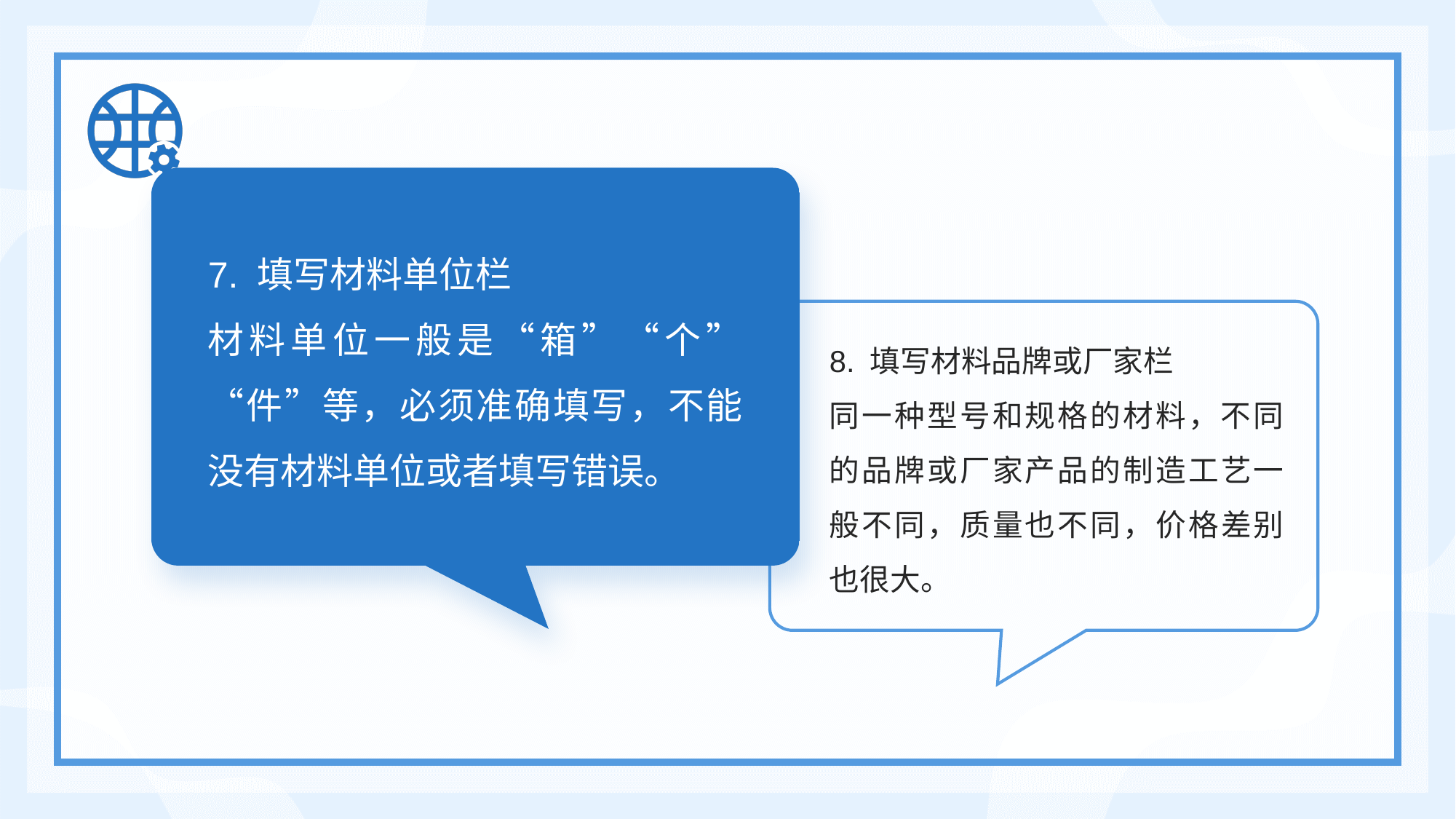

7. 填写材料单位栏
材料单位一般是“箱”“个”“件”等，必须准确填写，不能没有材料单位或者填写错误。

8. 填写材料品牌或厂家栏
同一种型号和规格的材料，不同的品牌或厂家产品的制造工艺一般不同，质量也不同，价格差别也很大。